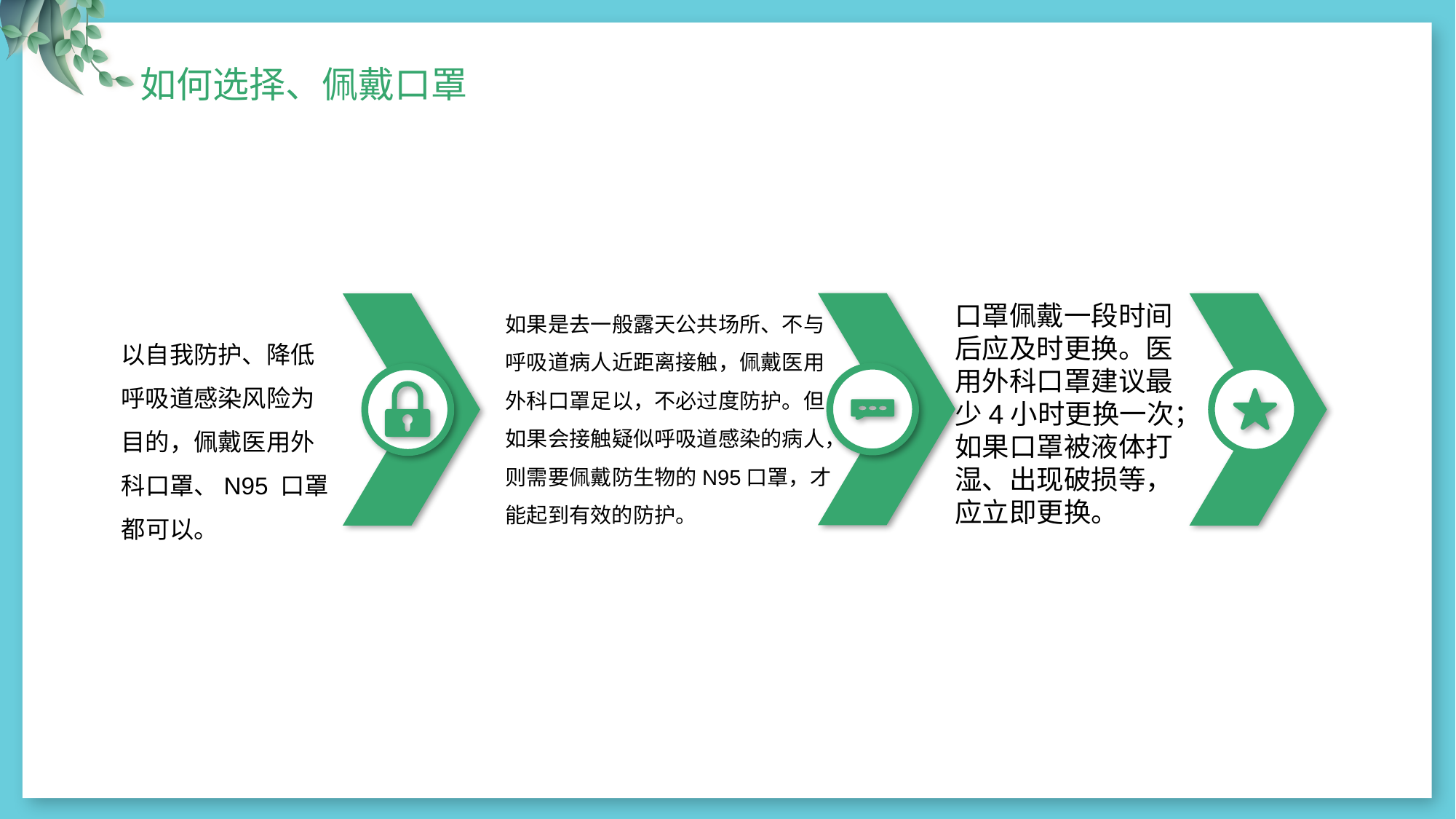

如何选择、佩戴口罩

如果是去一般露天公共场所、不与呼吸道病人近距离接触，佩戴医用外科口罩足以，不必过度防护。但如果会接触疑似呼吸道感染的病人，则需要佩戴防生物的N95口罩，才能起到有效的防护。

口罩佩戴一段时间后应及时更换。医用外科口罩建议最少4小时更换一次；如果口罩被液体打湿、出现破损等，应立即更换。
以自我防护、降低呼吸道感染风险为目的，佩戴医用外科口罩、N95 口罩都可以。